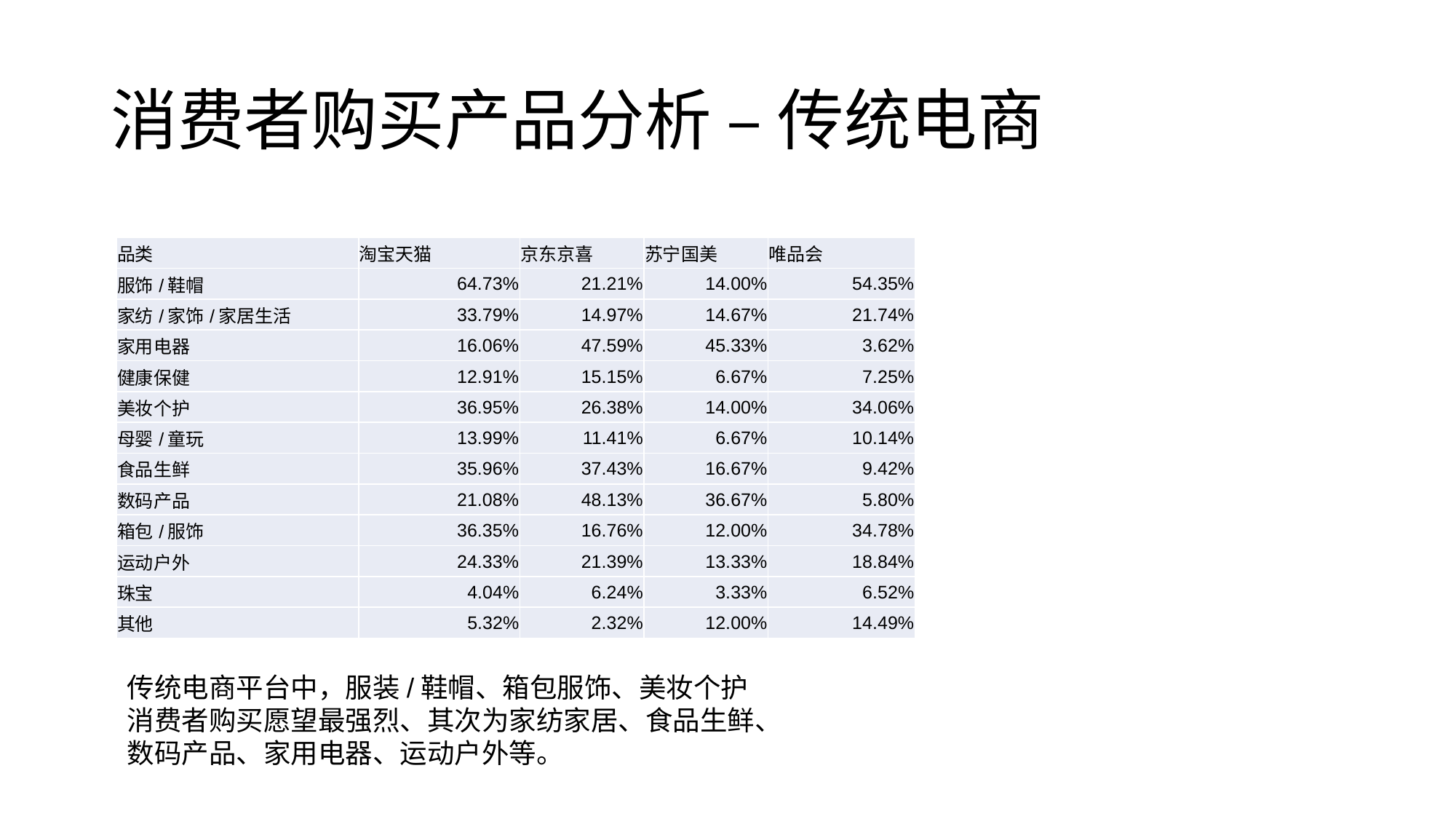

# 消费者购买产品分析 – 传统电商
| 品类 | 淘宝天猫 | 京东京喜 | 苏宁国美 | 唯品会 |
| --- | --- | --- | --- | --- |
| 服饰/鞋帽 | 64.73% | 21.21% | 14.00% | 54.35% |
| 家纺/家饰/家居生活 | 33.79% | 14.97% | 14.67% | 21.74% |
| 家用电器 | 16.06% | 47.59% | 45.33% | 3.62% |
| 健康保健 | 12.91% | 15.15% | 6.67% | 7.25% |
| 美妆个护 | 36.95% | 26.38% | 14.00% | 34.06% |
| 母婴/童玩 | 13.99% | 11.41% | 6.67% | 10.14% |
| 食品生鲜 | 35.96% | 37.43% | 16.67% | 9.42% |
| 数码产品 | 21.08% | 48.13% | 36.67% | 5.80% |
| 箱包/服饰 | 36.35% | 16.76% | 12.00% | 34.78% |
| 运动户外 | 24.33% | 21.39% | 13.33% | 18.84% |
| 珠宝 | 4.04% | 6.24% | 3.33% | 6.52% |
| 其他 | 5.32% | 2.32% | 12.00% | 14.49% |
传统电商平台中，服装/鞋帽、箱包服饰、美妆个护
消费者购买愿望最强烈、其次为家纺家居、食品生鲜、
数码产品、家用电器、运动户外等。